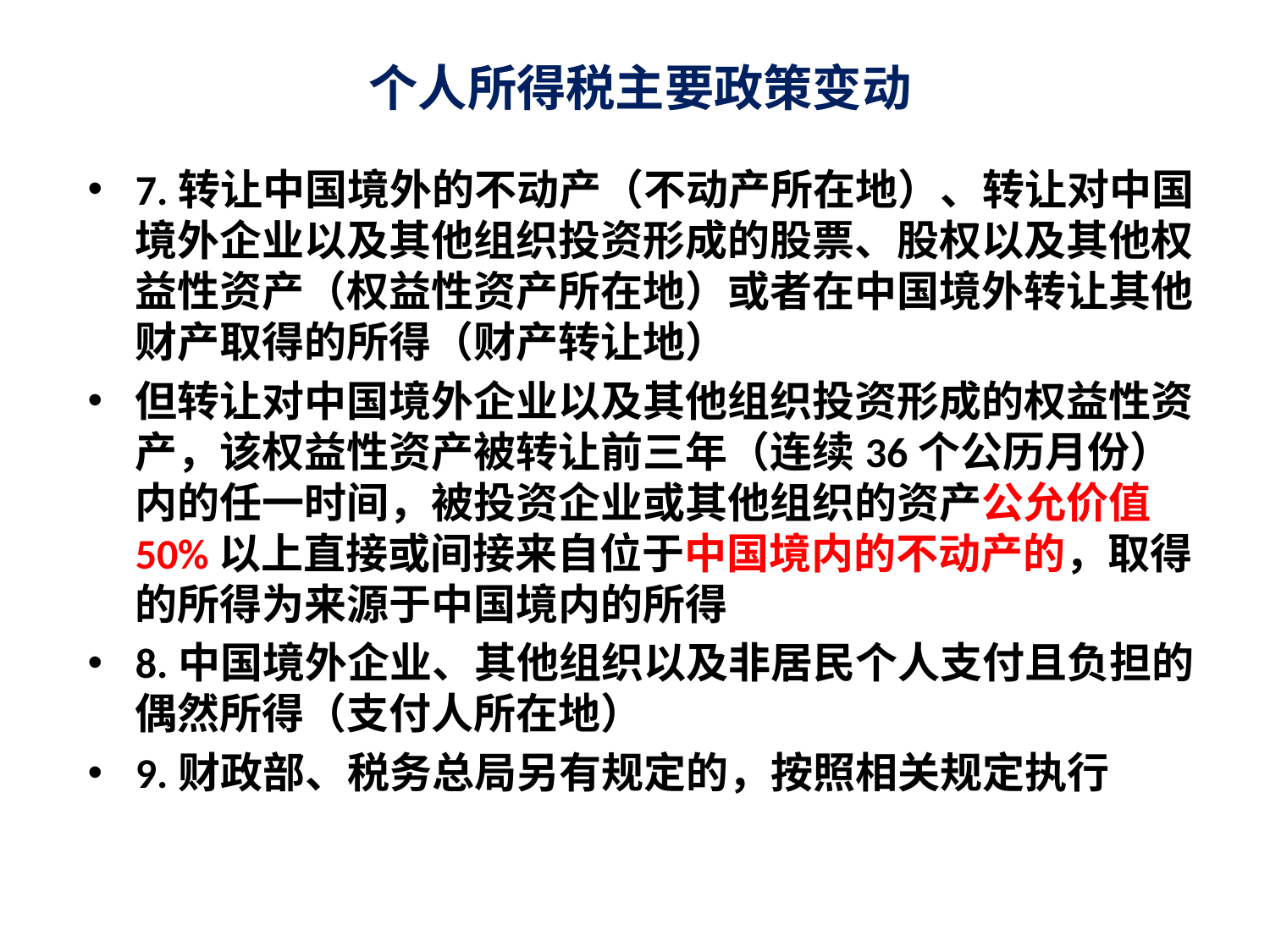

# 个人所得税主要政策变动
7.转让中国境外的不动产（不动产所在地）、转让对中国境外企业以及其他组织投资形成的股票、股权以及其他权益性资产（权益性资产所在地）或者在中国境外转让其他财产取得的所得（财产转让地）
但转让对中国境外企业以及其他组织投资形成的权益性资产，该权益性资产被转让前三年（连续36个公历月份）内的任一时间，被投资企业或其他组织的资产公允价值50%以上直接或间接来自位于中国境内的不动产的，取得的所得为来源于中国境内的所得
8.中国境外企业、其他组织以及非居民个人支付且负担的偶然所得（支付人所在地）
9.财政部、税务总局另有规定的，按照相关规定执行